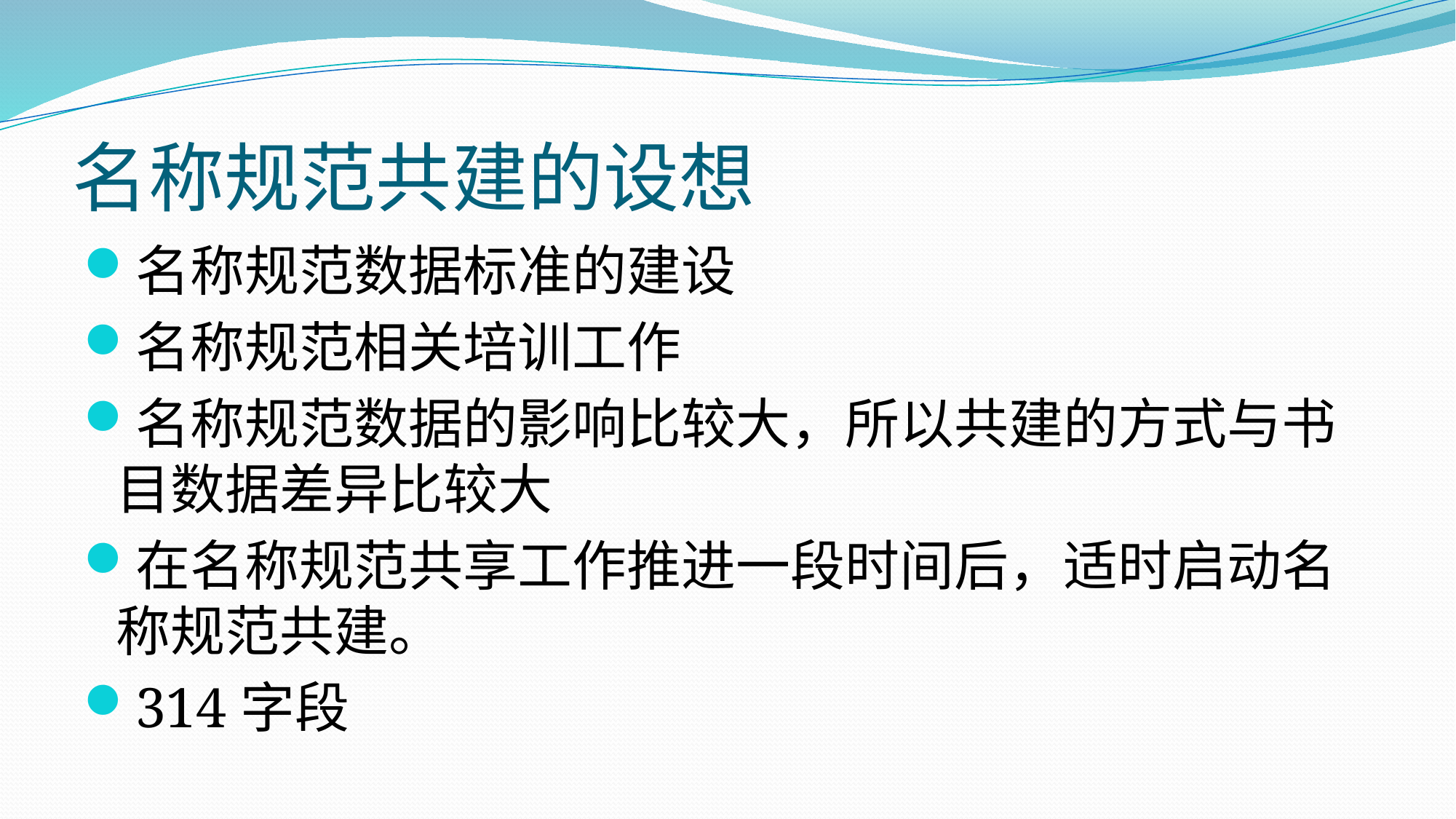

# 名称规范共建的设想
名称规范数据标准的建设
名称规范相关培训工作
名称规范数据的影响比较大，所以共建的方式与书目数据差异比较大
在名称规范共享工作推进一段时间后，适时启动名称规范共建。
314字段